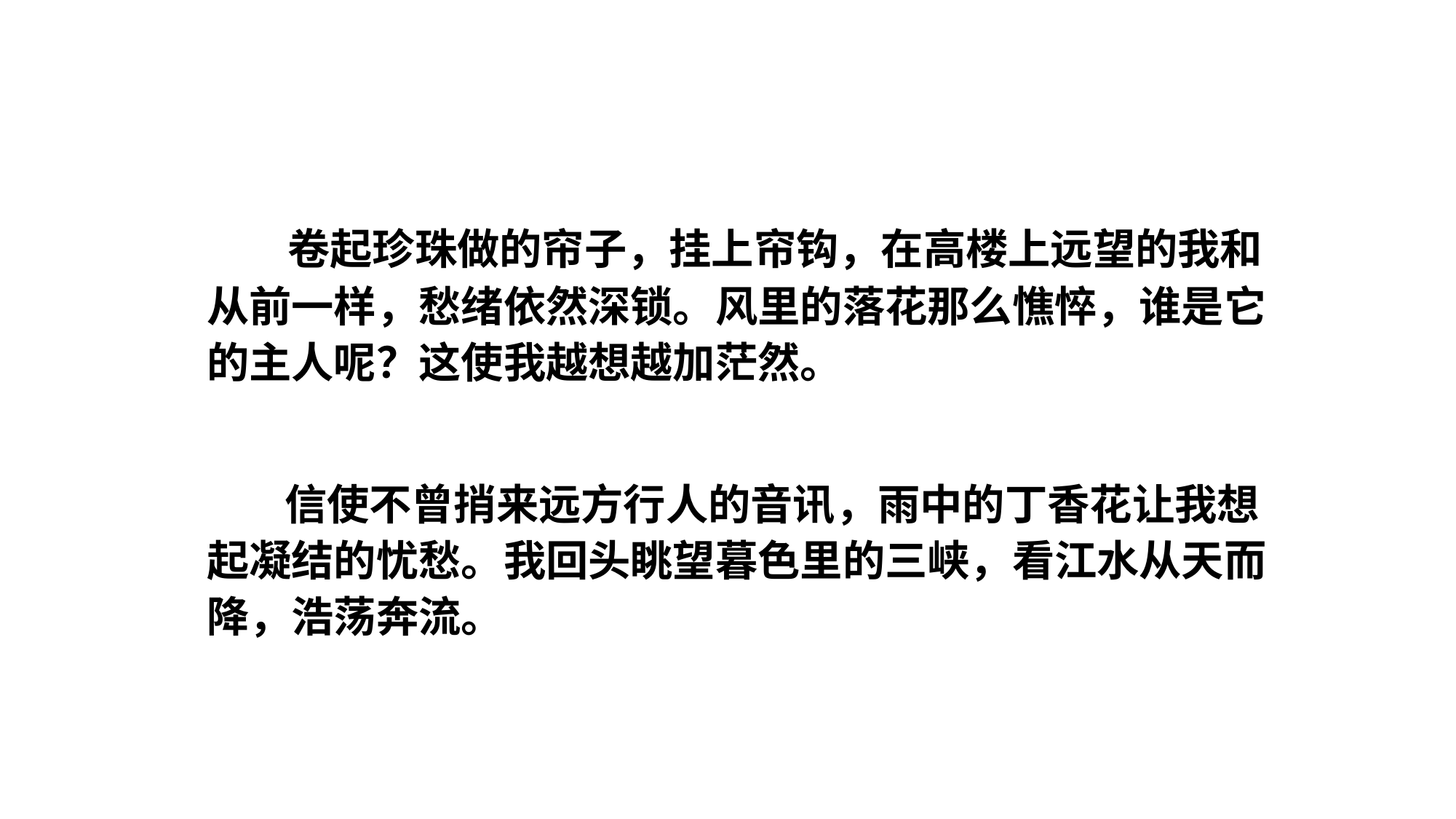

卷起珍珠做的帘子，挂上帘钩，在高楼上远望的我和从前一样，愁绪依然深锁。风里的落花那么憔悴，谁是它的主人呢？这使我越想越加茫然。

       信使不曾捎来远方行人的音讯，雨中的丁香花让我想起凝结的忧愁。我回头眺望暮色里的三峡，看江水从天而降，浩荡奔流。